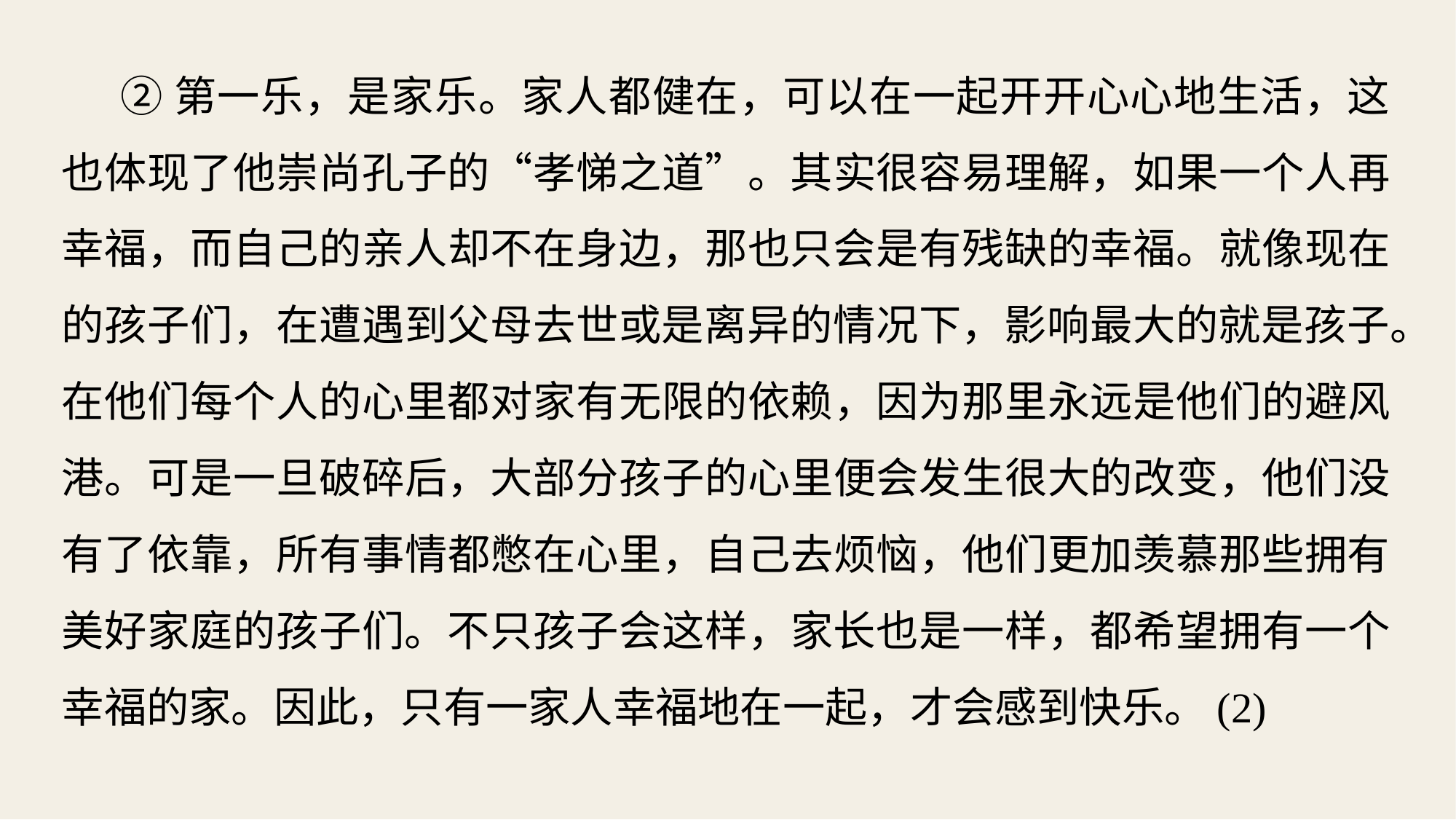

②第一乐，是家乐。家人都健在，可以在一起开开心心地生活，这也体现了他崇尚孔子的“孝悌之道”。其实很容易理解，如果一个人再幸福，而自己的亲人却不在身边，那也只会是有残缺的幸福。就像现在的孩子们，在遭遇到父母去世或是离异的情况下，影响最大的就是孩子。在他们每个人的心里都对家有无限的依赖，因为那里永远是他们的避风港。可是一旦破碎后，大部分孩子的心里便会发生很大的改变，他们没有了依靠，所有事情都憋在心里，自己去烦恼，他们更加羡慕那些拥有美好家庭的孩子们。不只孩子会这样，家长也是一样，都希望拥有一个幸福的家。因此，只有一家人幸福地在一起，才会感到快乐。(2)